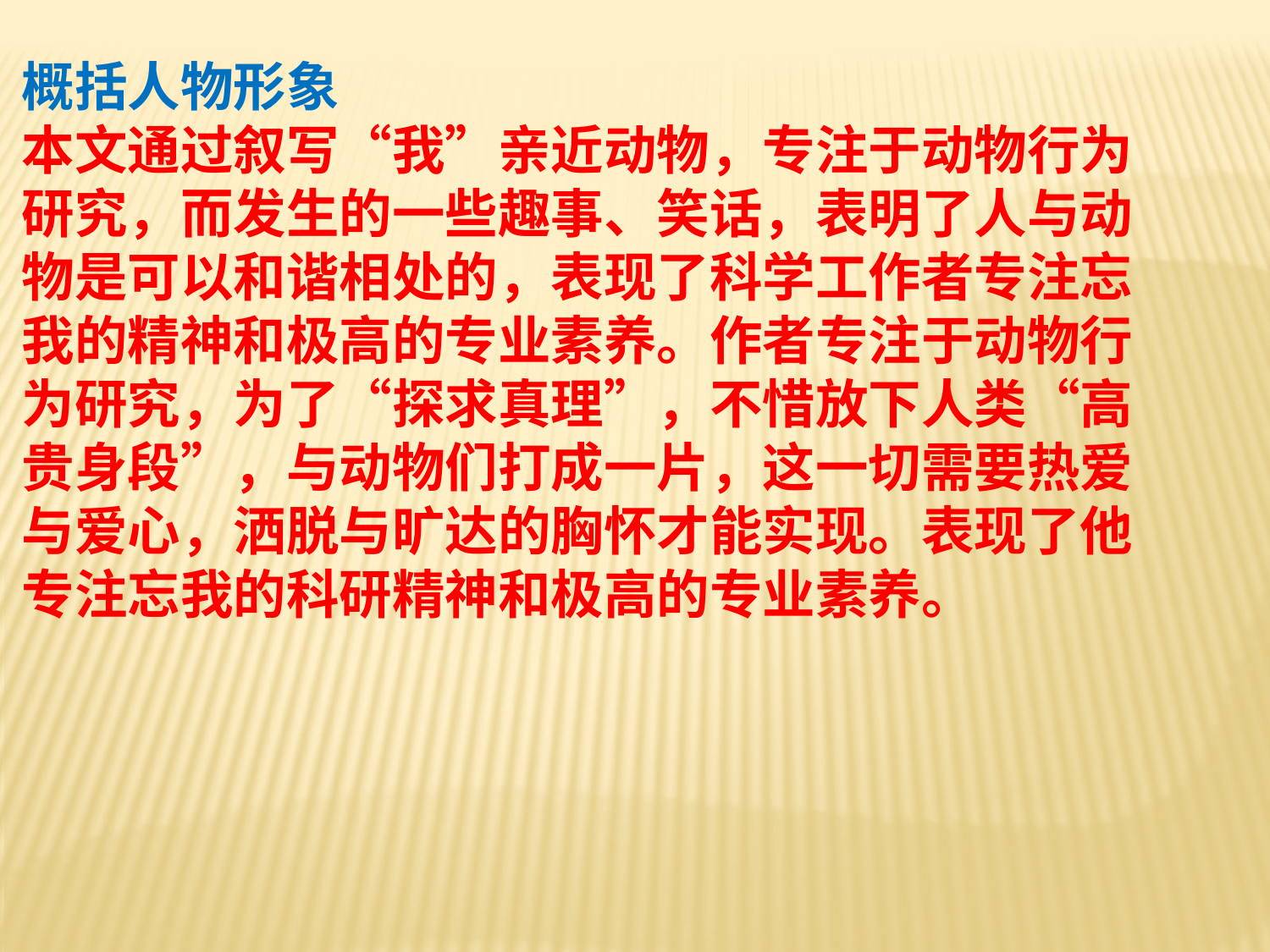

概括人物形象
本文通过叙写“我”亲近动物，专注于动物行为研究，而发生的一些趣事、笑话，表明了人与动物是可以和谐相处的，表现了科学工作者专注忘我的精神和极高的专业素养。作者专注于动物行为研究，为了“探求真理”，不惜放下人类“高贵身段”，与动物们打成一片，这一切需要热爱与爱心，洒脱与旷达的胸怀才能实现。表现了他专注忘我的科研精神和极高的专业素养。